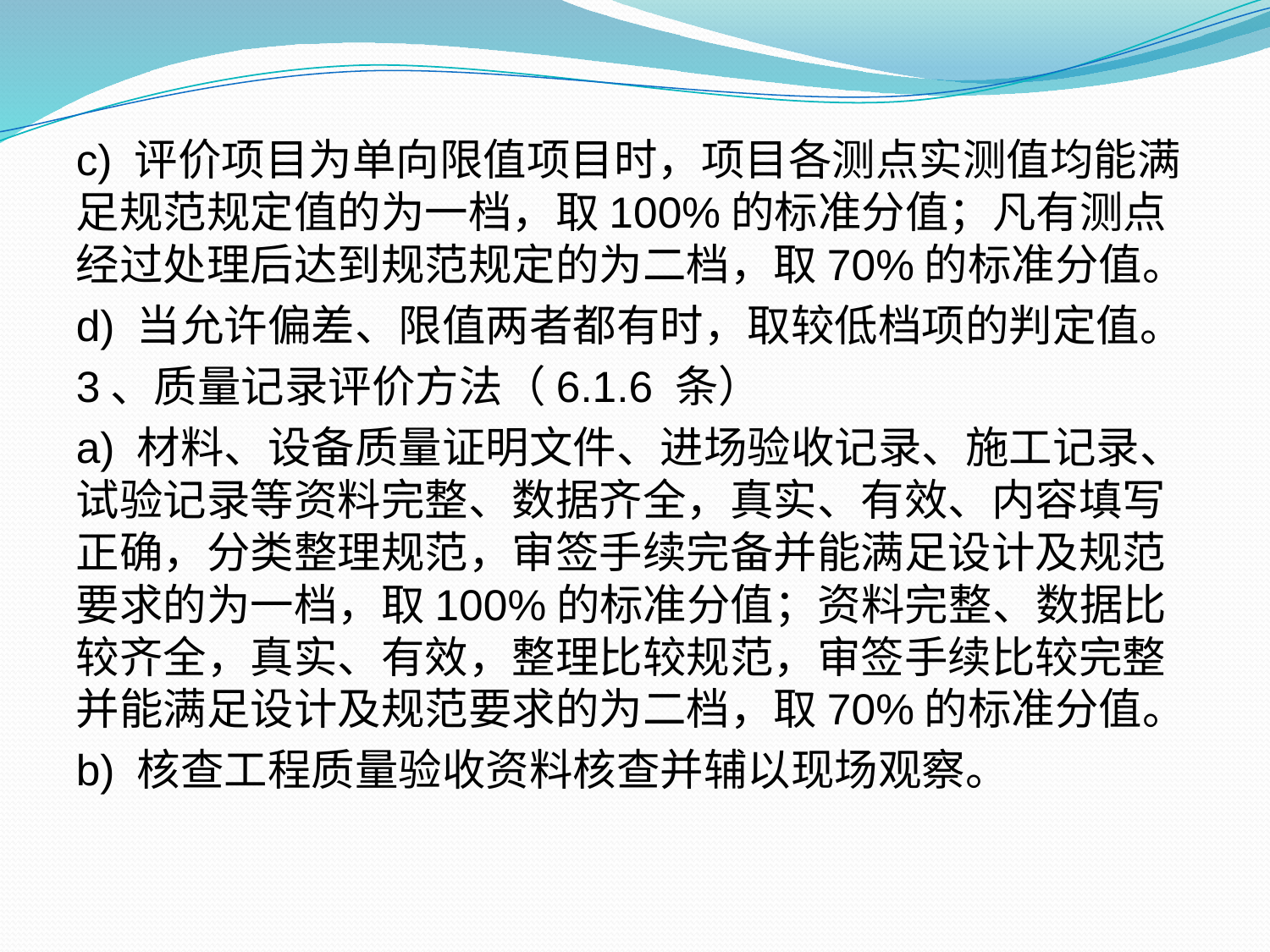

c) 评价项目为单向限值项目时，项目各测点实测值均能满足规范规定值的为一档，取100%的标准分值；凡有测点经过处理后达到规范规定的为二档，取70%的标准分值。
d) 当允许偏差、限值两者都有时，取较低档项的判定值。
3、质量记录评价方法（6.1.6 条）
a) 材料、设备质量证明文件、进场验收记录、施工记录、试验记录等资料完整、数据齐全，真实、有效、内容填写正确，分类整理规范，审签手续完备并能满足设计及规范要求的为一档，取100%的标准分值；资料完整、数据比较齐全，真实、有效，整理比较规范，审签手续比较完整并能满足设计及规范要求的为二档，取70%的标准分值。
b) 核查工程质量验收资料核查并辅以现场观察。